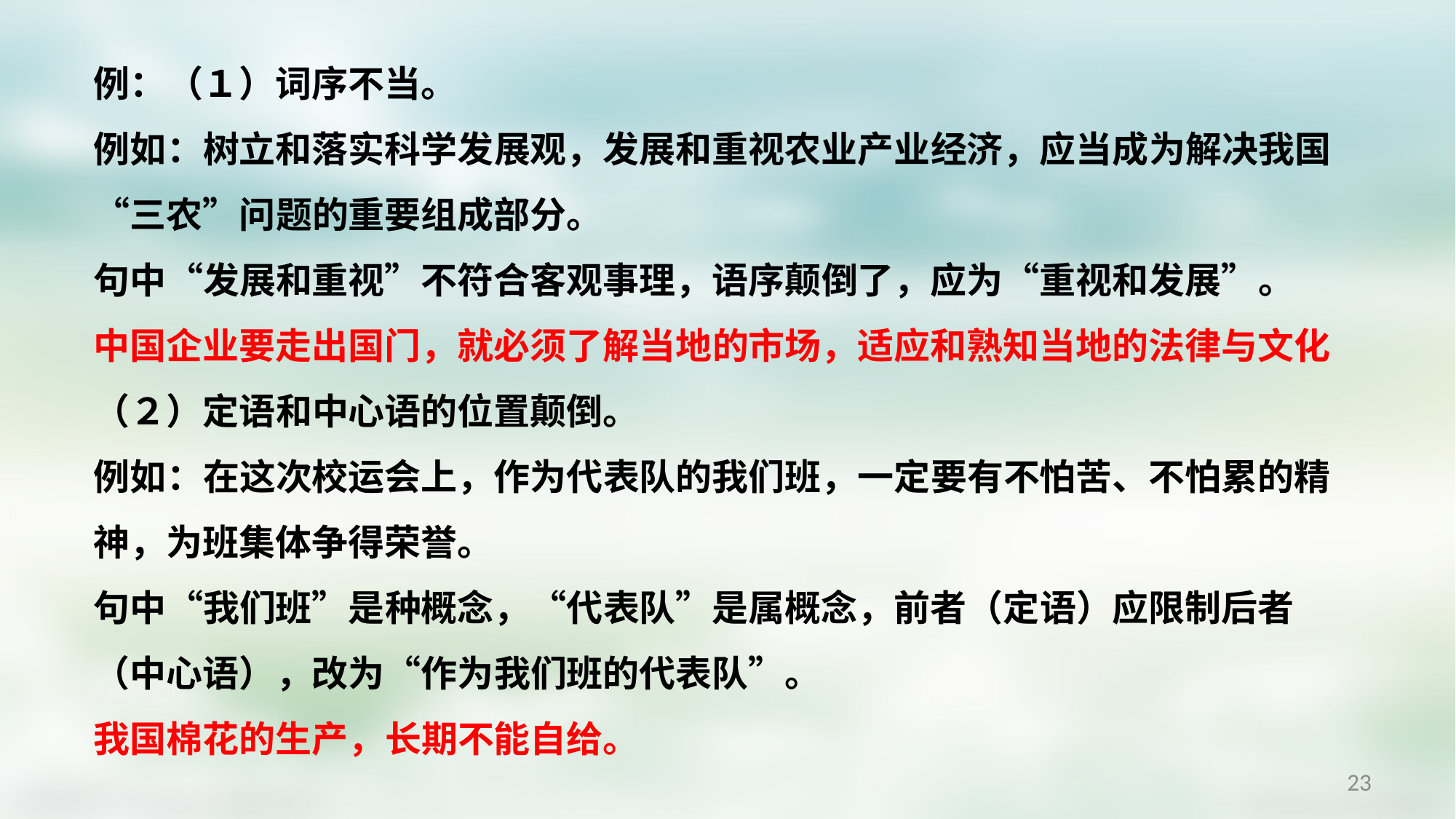

例：（１）词序不当。
例如：树立和落实科学发展观，发展和重视农业产业经济，应当成为解决我国“三农”问题的重要组成部分。
句中“发展和重视”不符合客观事理，语序颠倒了，应为“重视和发展”。
中国企业要走出国门，就必须了解当地的市场，适应和熟知当地的法律与文化
（２）定语和中心语的位置颠倒。
例如：在这次校运会上，作为代表队的我们班，一定要有不怕苦、不怕累的精神，为班集体争得荣誉。
句中“我们班”是种概念，“代表队”是属概念，前者（定语）应限制后者（中心语），改为“作为我们班的代表队”。
我国棉花的生产，长期不能自给。
23